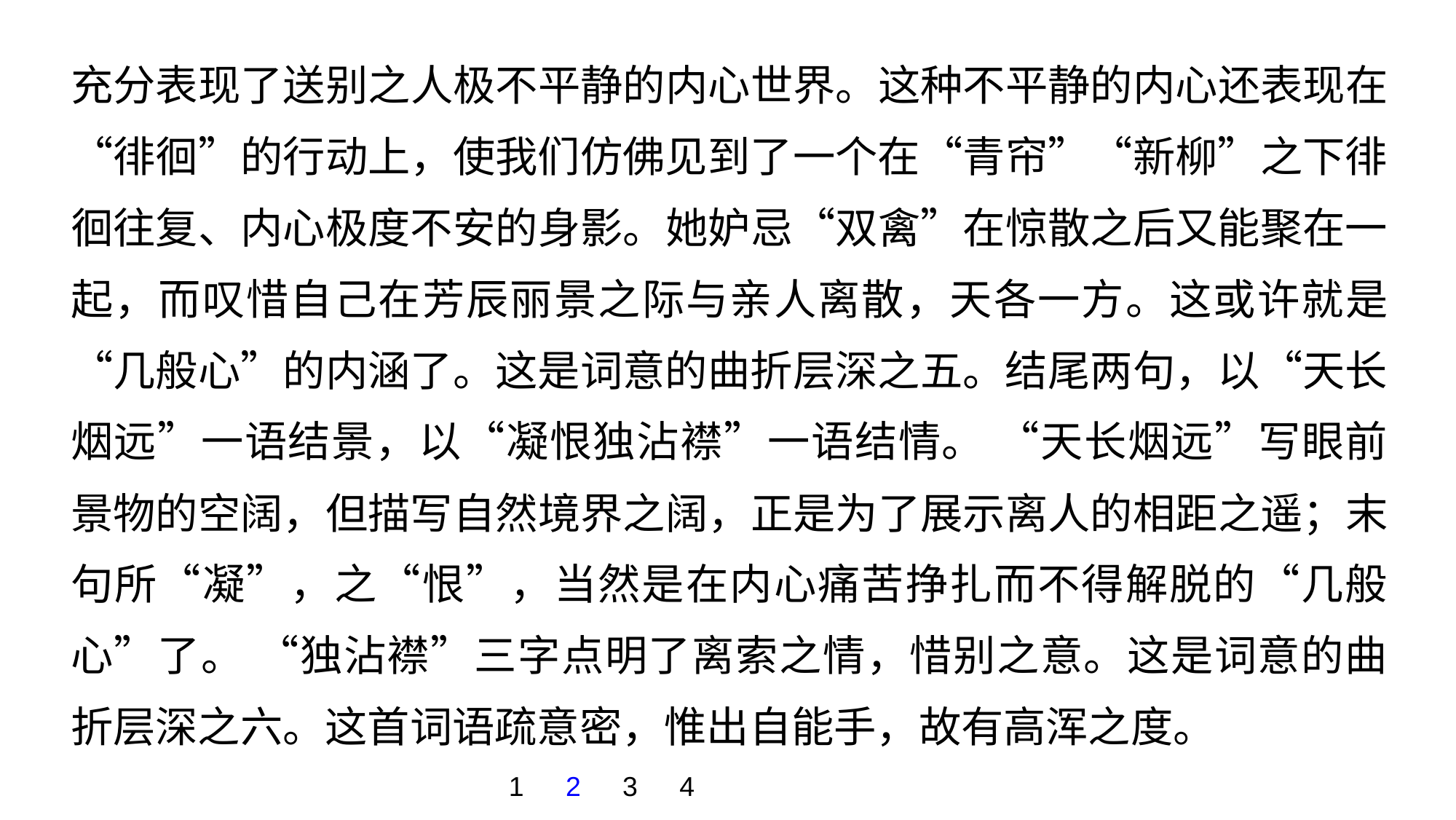

充分表现了送别之人极不平静的内心世界。这种不平静的内心还表现在“徘徊”的行动上，使我们仿佛见到了一个在“青帘”“新柳”之下徘徊往复、内心极度不安的身影。她妒忌“双禽”在惊散之后又能聚在一起，而叹惜自己在芳辰丽景之际与亲人离散，天各一方。这或许就是“几般心”的内涵了。这是词意的曲折层深之五。结尾两句，以“天长烟远”一语结景，以“凝恨独沾襟”一语结情。 “天长烟远”写眼前景物的空阔，但描写自然境界之阔，正是为了展示离人的相距之遥；末句所“凝”，之“恨”，当然是在内心痛苦挣扎而不得解脱的“几般心”了。 “独沾襟”三字点明了离索之情，惜别之意。这是词意的曲折层深之六。这首词语疏意密，惟出自能手，故有高浑之度。
1
2
3
4